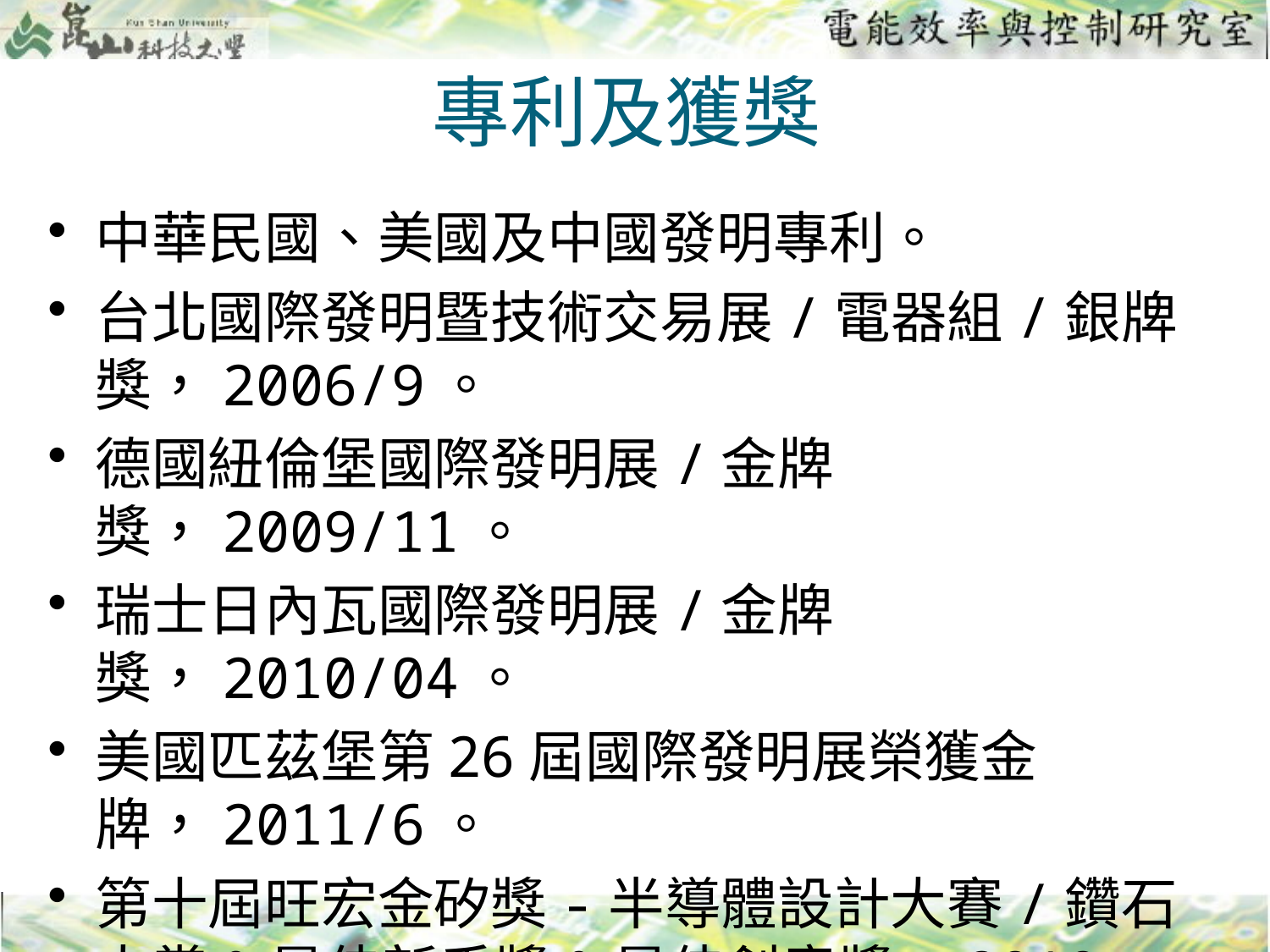

# 專利及獲獎
中華民國、美國及中國發明專利。
台北國際發明暨技術交易展/電器組/銀牌獎，2006/9。
德國紐倫堡國際發明展/金牌獎，2009/11。
瑞士日內瓦國際發明展/金牌獎，2010/04。
美國匹茲堡第26屆國際發明展榮獲金牌，2011/6。
第十屆旺宏金矽獎-半導體設計大賽/鑽石大賞&最佳新手獎&最佳創意獎，2010。